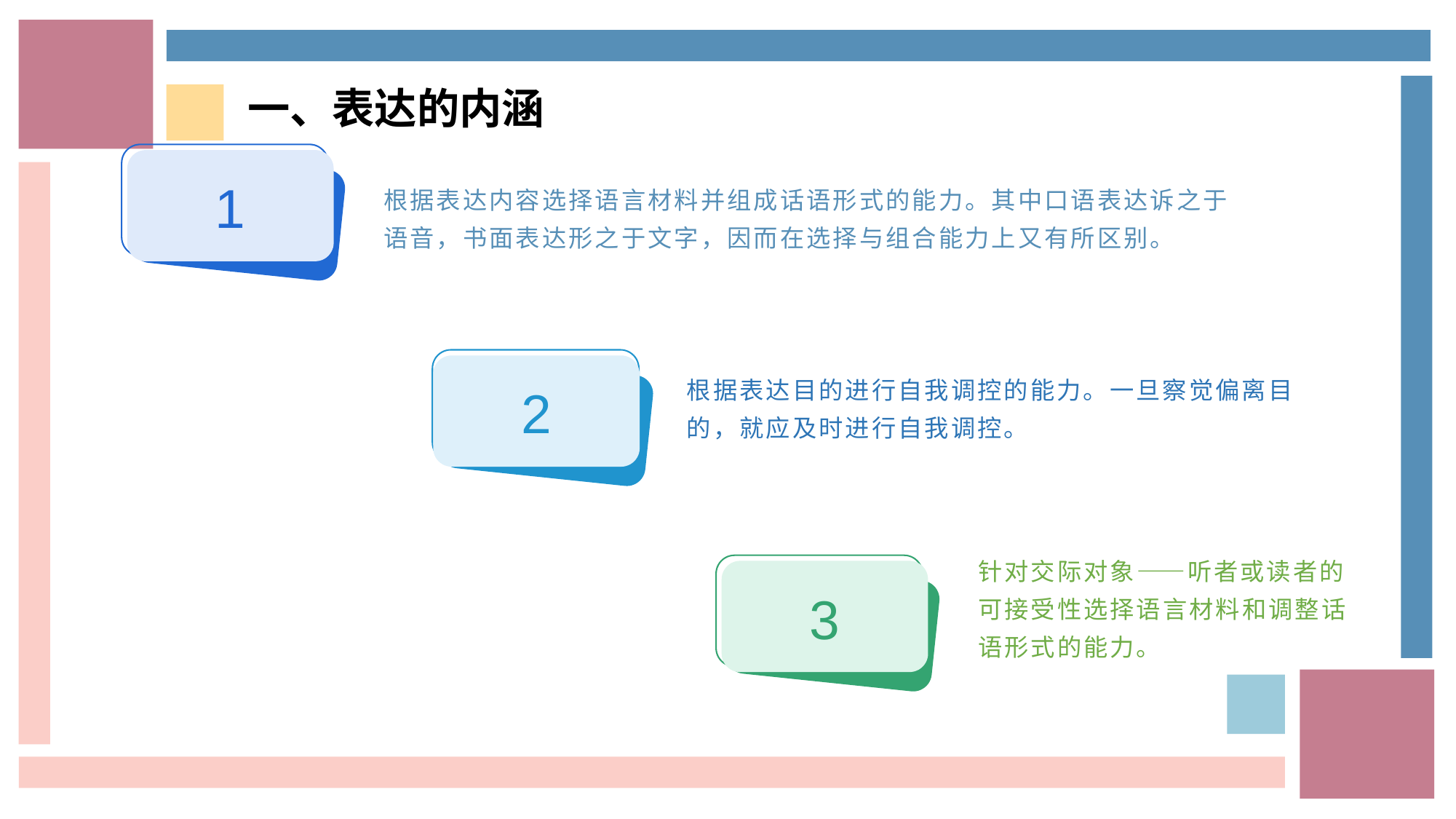

一、表达的内涵

1
根据表达内容选择语言材料并组成话语形式的能力。其中口语表达诉之于语音，书面表达形之于文字，因而在选择与组合能力上又有所区别。

根据表达目的进行自我调控的能力。一旦察觉偏离目的，就应及时进行自我调控。

2
针对交际对象——听者或读者的可接受性选择语言材料和调整话语形式的能力。

3